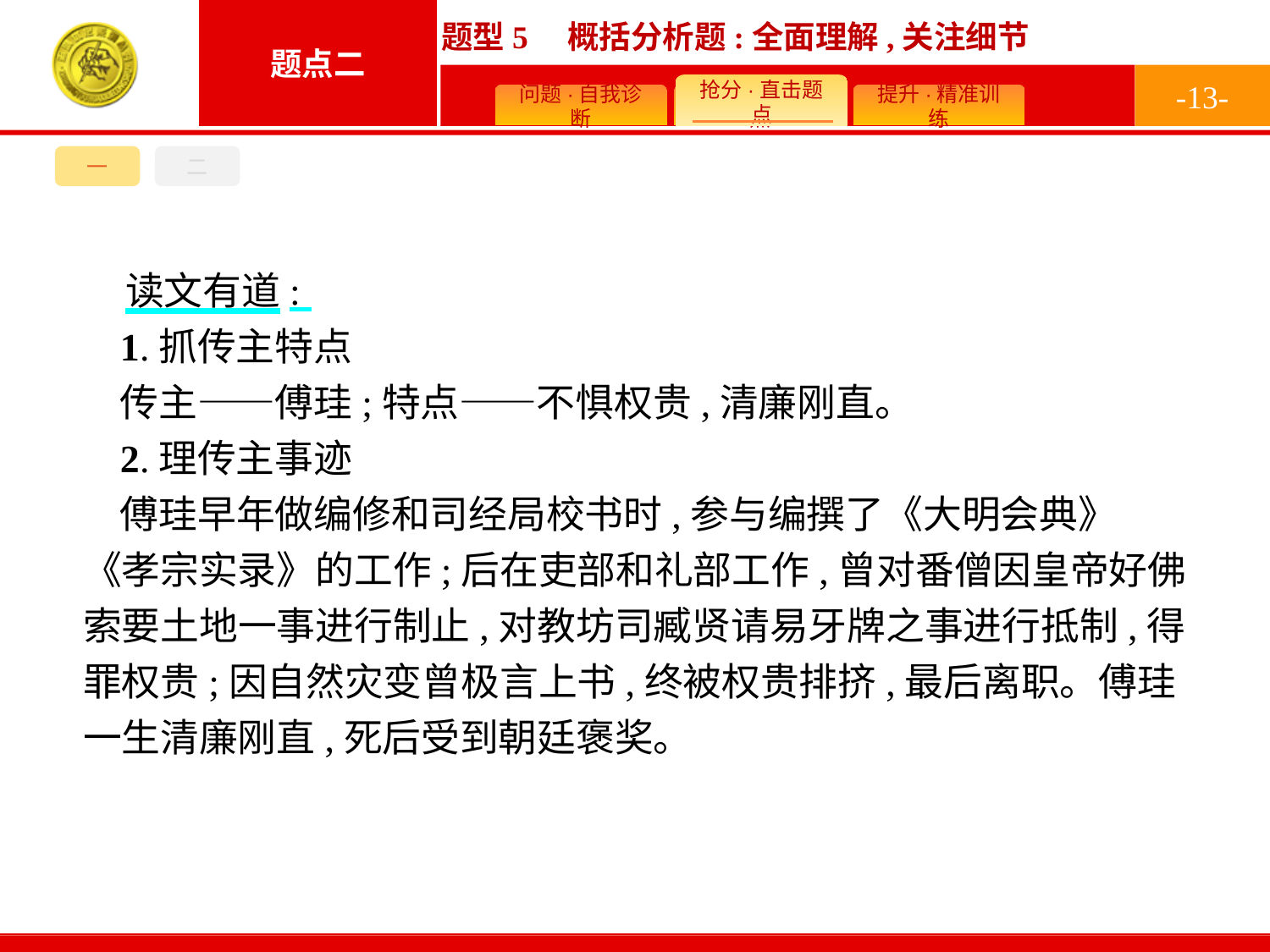

-13-
一
二
读文有道:
1.抓传主特点
传主——傅珪;特点——不惧权贵,清廉刚直。
2.理传主事迹
傅珪早年做编修和司经局校书时,参与编撰了《大明会典》《孝宗实录》的工作;后在吏部和礼部工作,曾对番僧因皇帝好佛索要土地一事进行制止,对教坊司臧贤请易牙牌之事进行抵制,得罪权贵;因自然灾变曾极言上书,终被权贵排挤,最后离职。傅珪一生清廉刚直,死后受到朝廷褒奖。